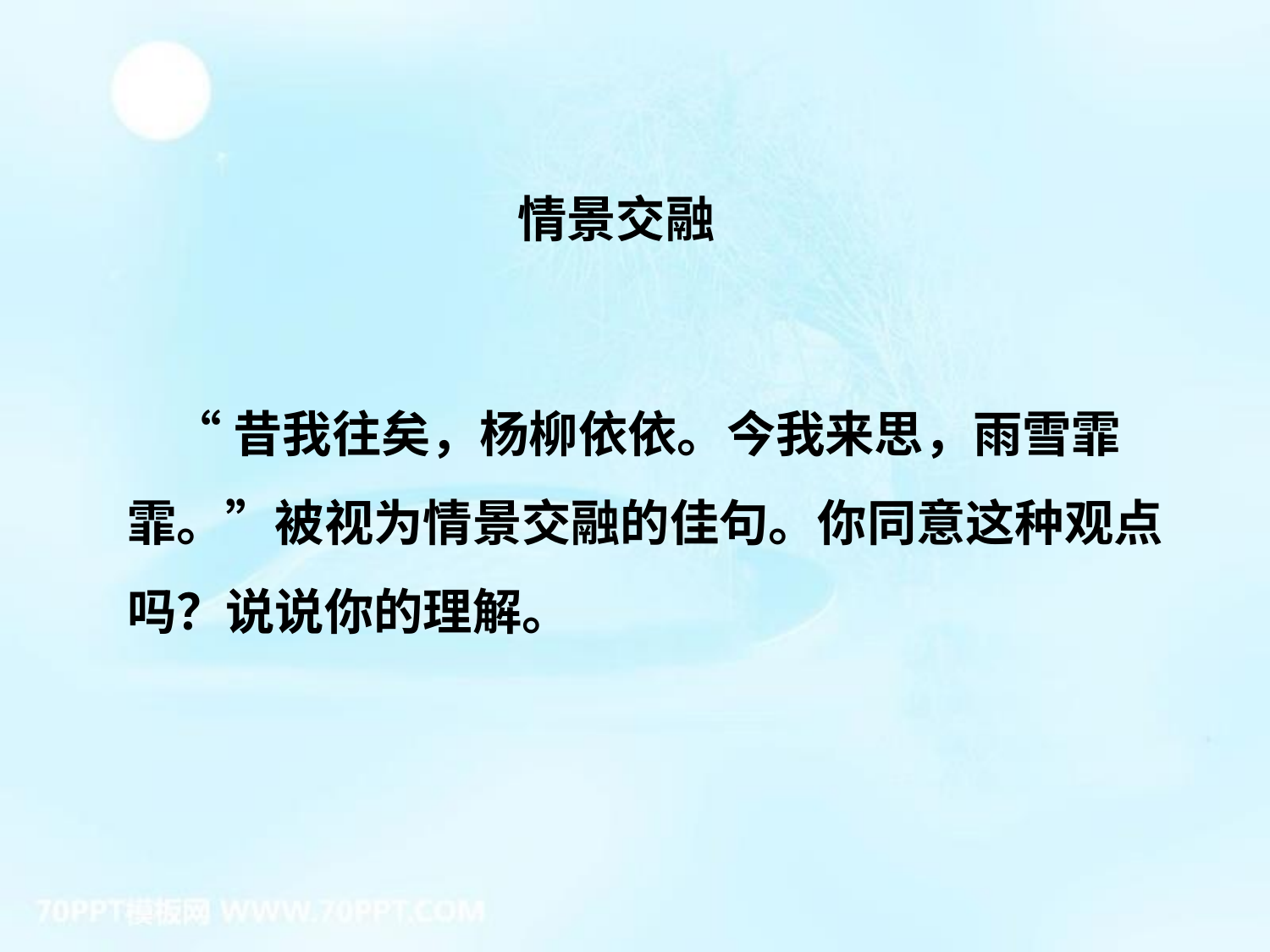

情景交融
    “昔我往矣，杨柳依依。今我来思，雨雪霏霏。”被视为情景交融的佳句。你同意这种观点吗？说说你的理解。